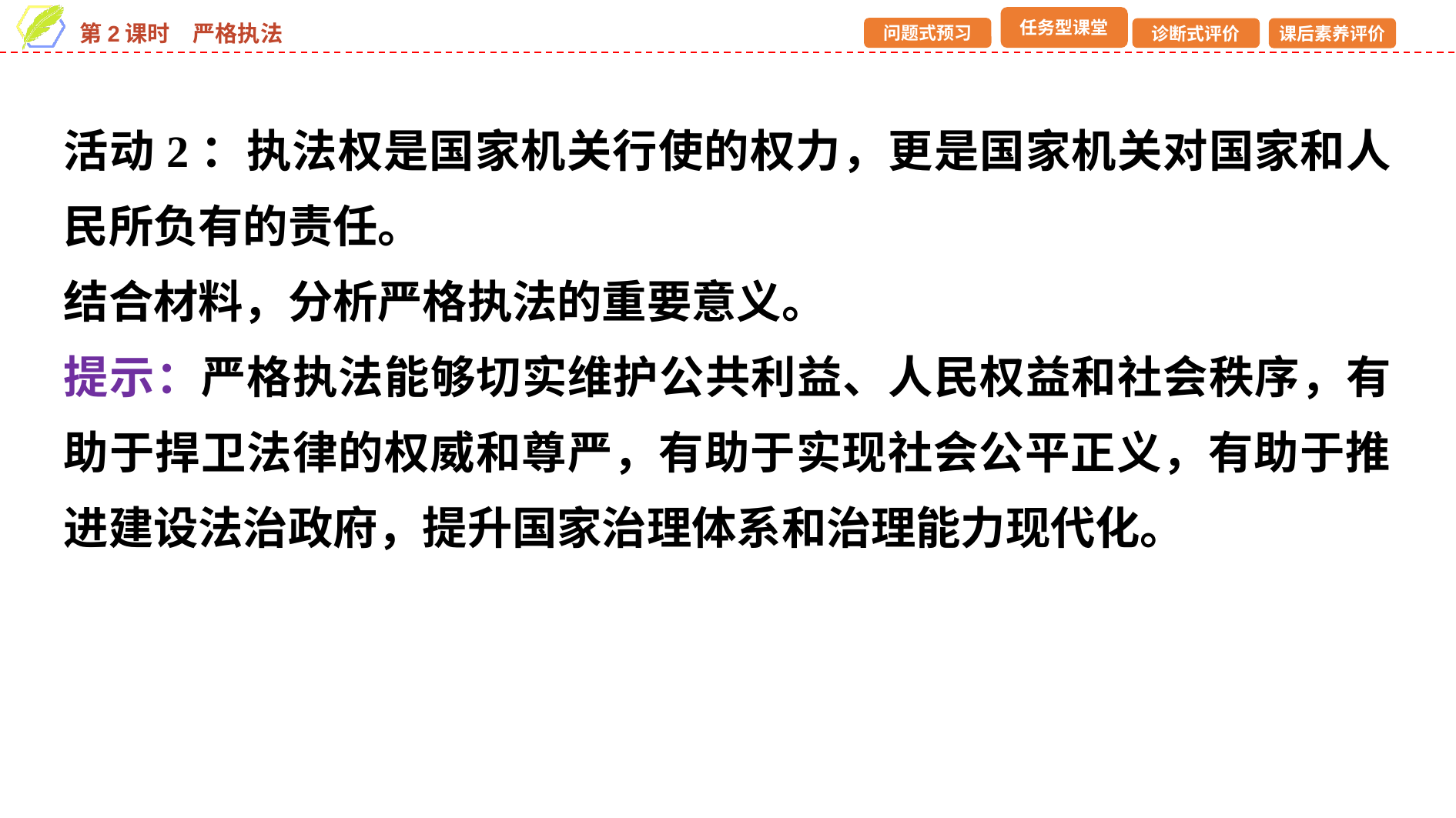

活动2：执法权是国家机关行使的权力，更是国家机关对国家和人民所负有的责任。
结合材料，分析严格执法的重要意义。
提示：严格执法能够切实维护公共利益、人民权益和社会秩序，有助于捍卫法律的权威和尊严，有助于实现社会公平正义，有助于推进建设法治政府，提升国家治理体系和治理能力现代化。